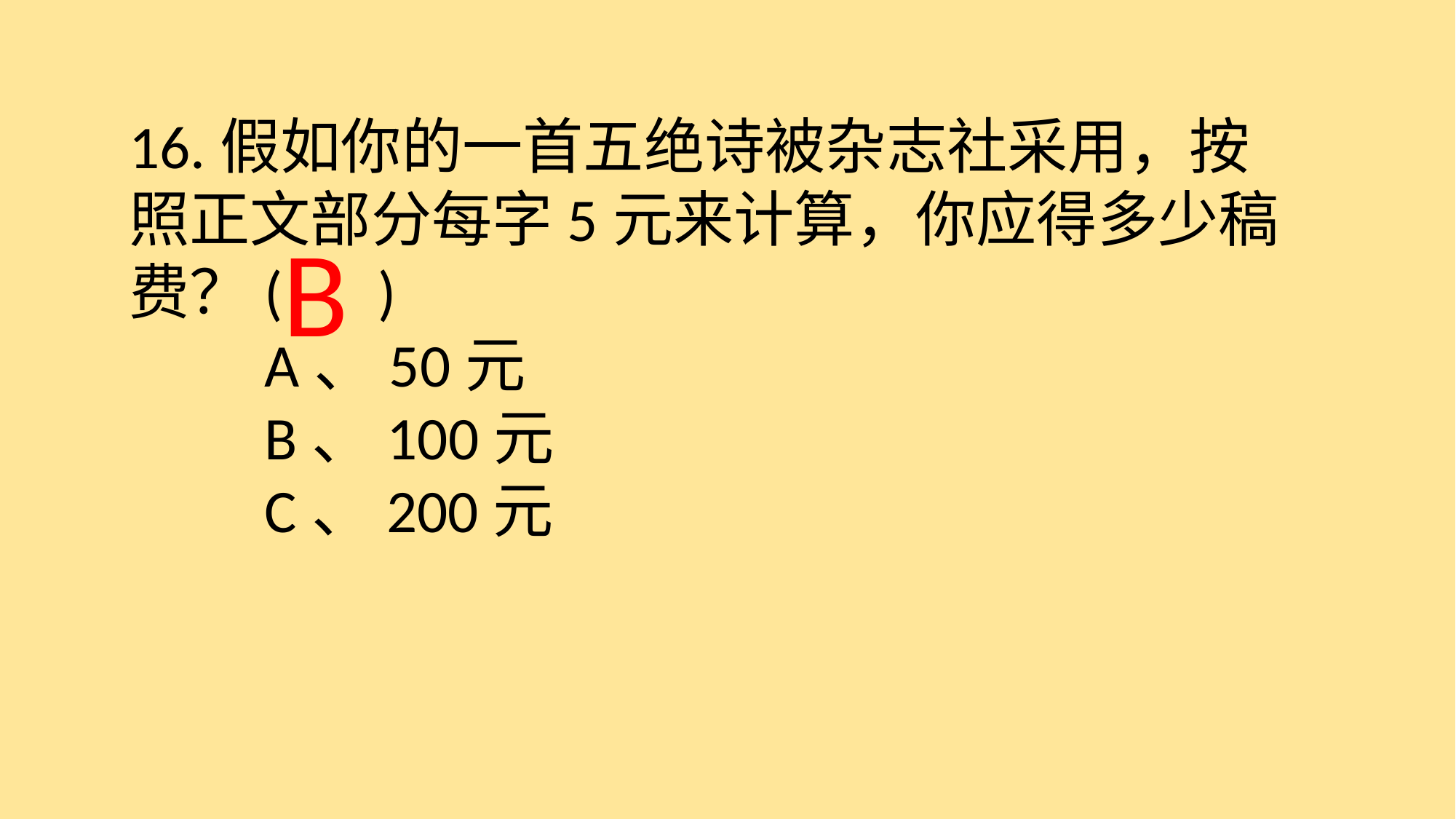

16.假如你的一首五绝诗被杂志社采用，按照正文部分每字5元来计算，你应得多少稿费？(       )
　　A、50元
　　B、100元
　　C、200元
  B